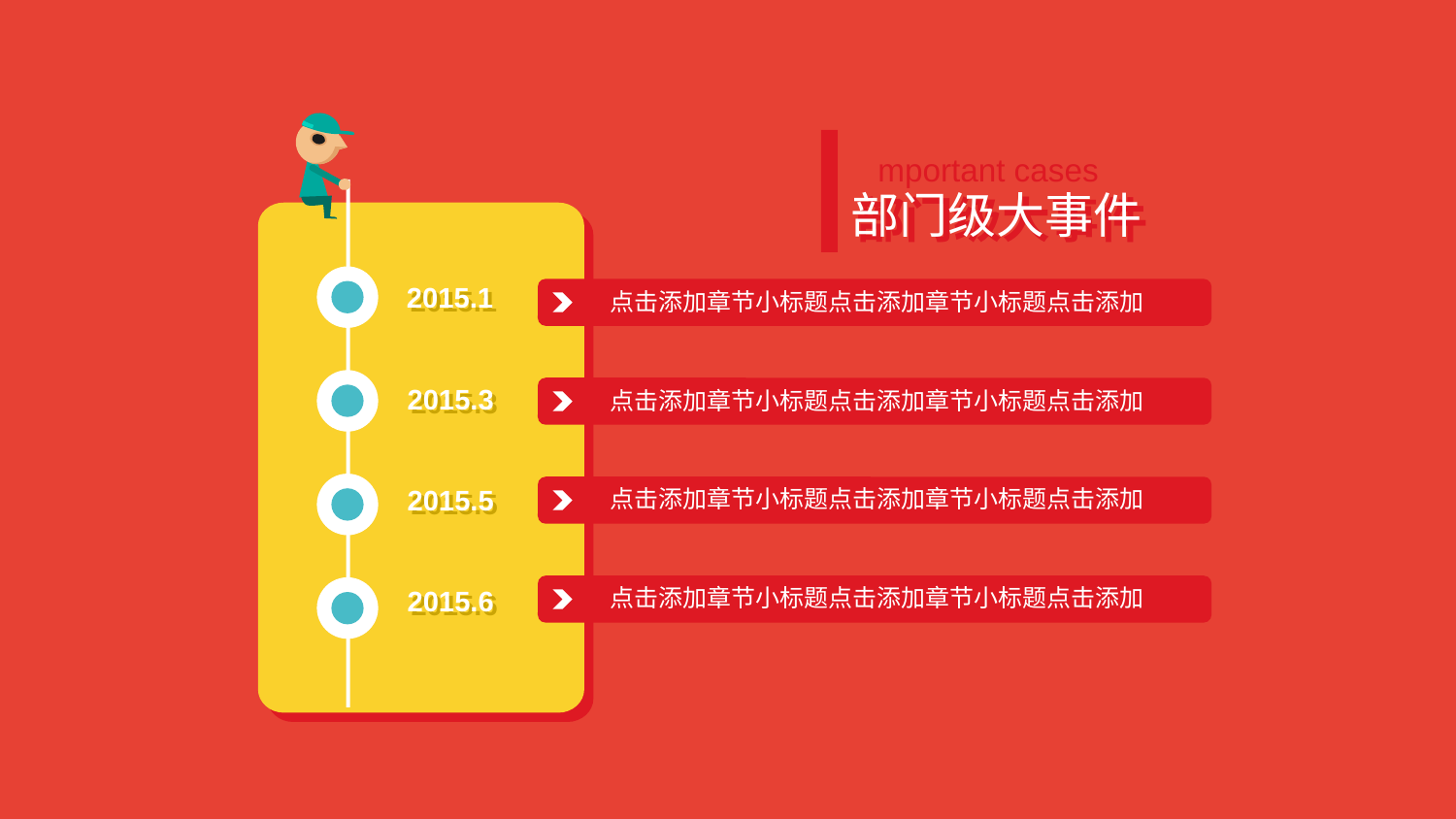

I
mportant cases
部门级大事件
部门级大事件

2015.1
2015.1

点击添加章节小标题点击添加章节小标题点击添加

2015.3
2015.3

点击添加章节小标题点击添加章节小标题点击添加

2015.5
2015.5

点击添加章节小标题点击添加章节小标题点击添加
点击添加章节小标题点击添加章节小标题点击添加

2015.6
2015.6